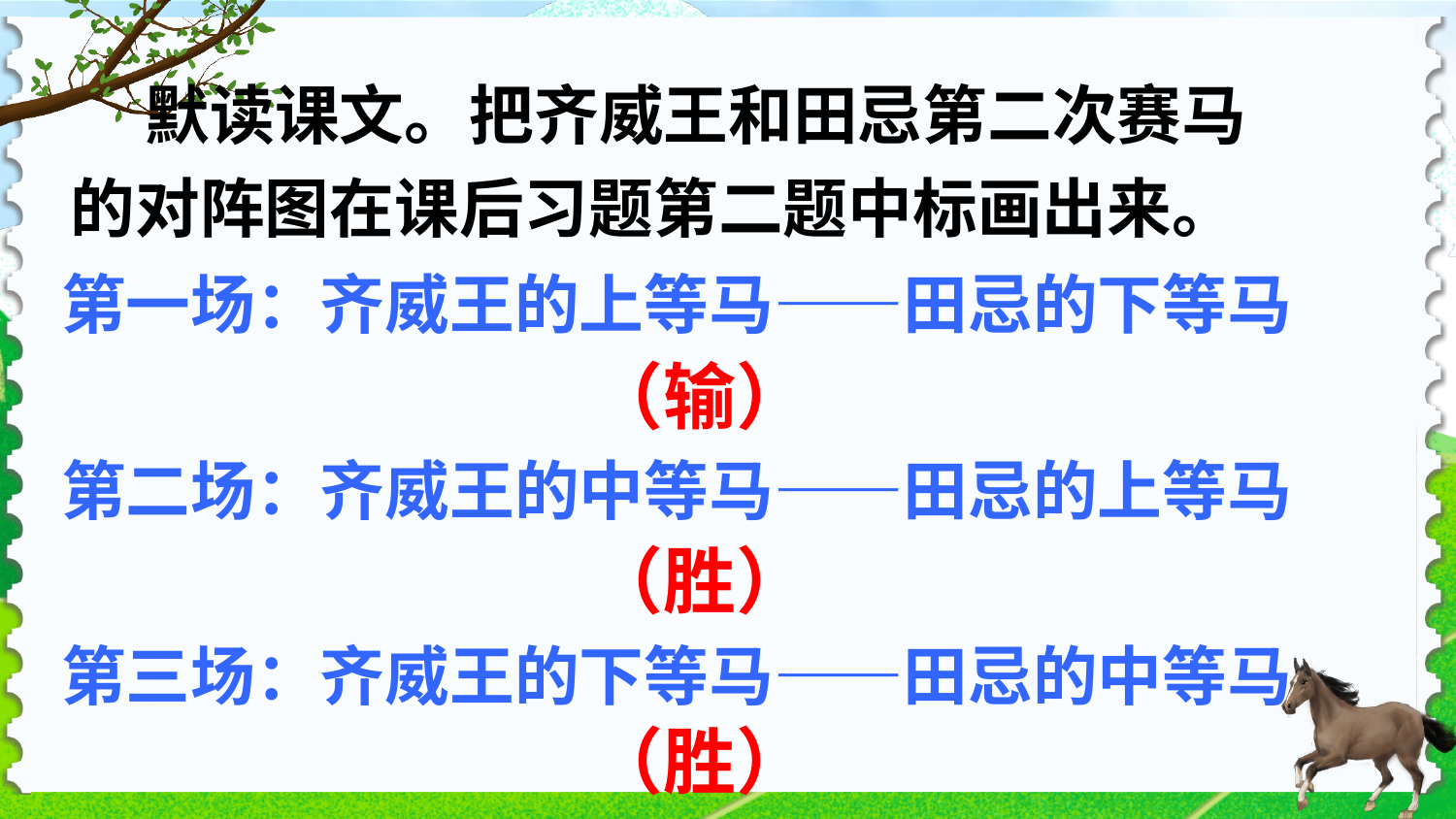

默读课文。把齐威王和田忌第二次赛马的对阵图在课后习题第二题中标画出来。
第一场：齐威王的上等马——田忌的下等马

第二场：齐威王的中等马——田忌的上等马

第三场：齐威王的下等马——田忌的中等马
（输）
（胜）
（胜）